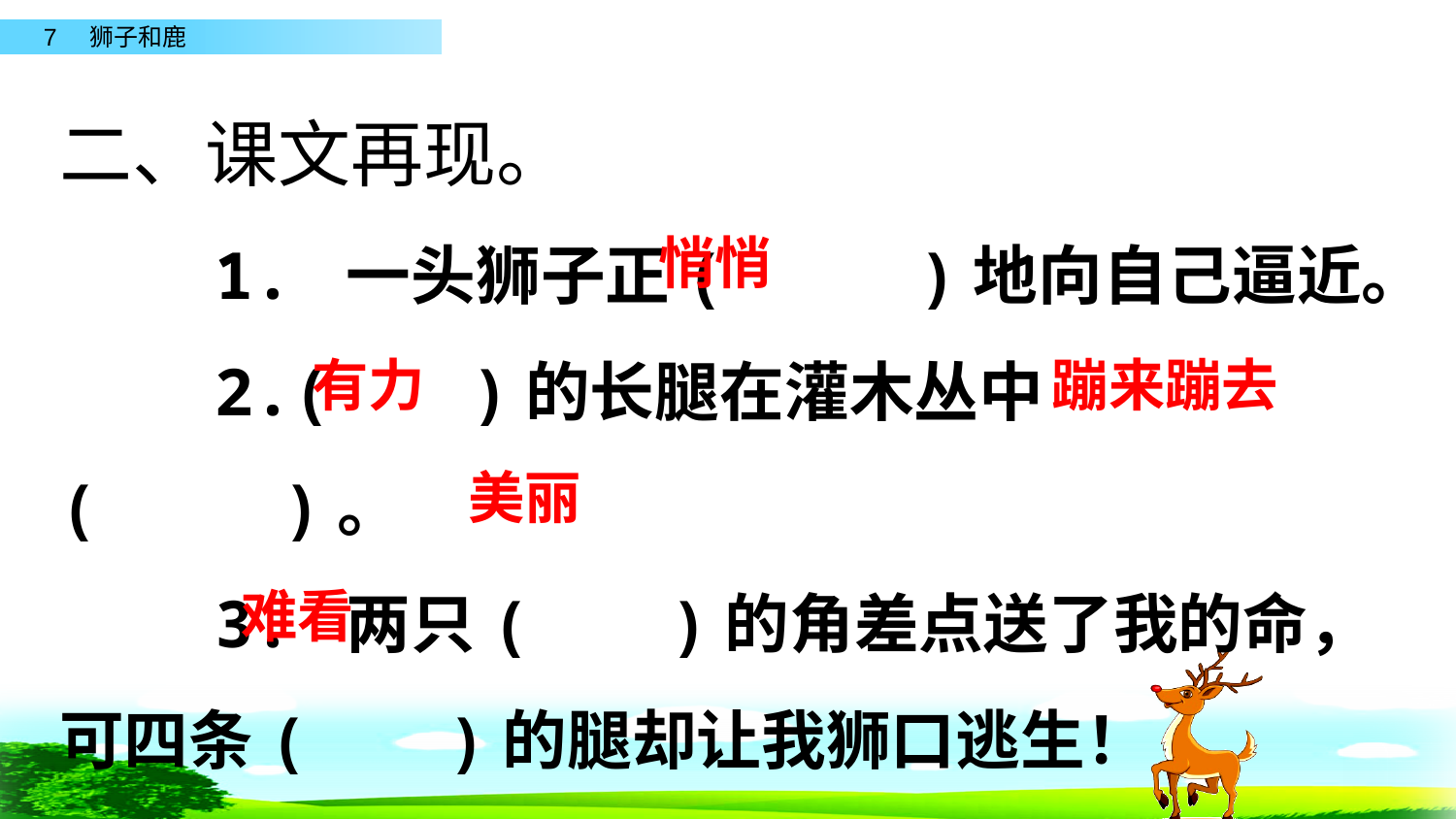

二、课文再现。
    1. 一头狮子正(     )地向自己逼近。
    2.(　   )的长腿在灌木丛中(　      )。
    3. 两只(　   )的角差点送了我的命，可四条(　   )的腿却让我狮口逃生！
悄悄
有力
蹦来蹦去
美丽
难看